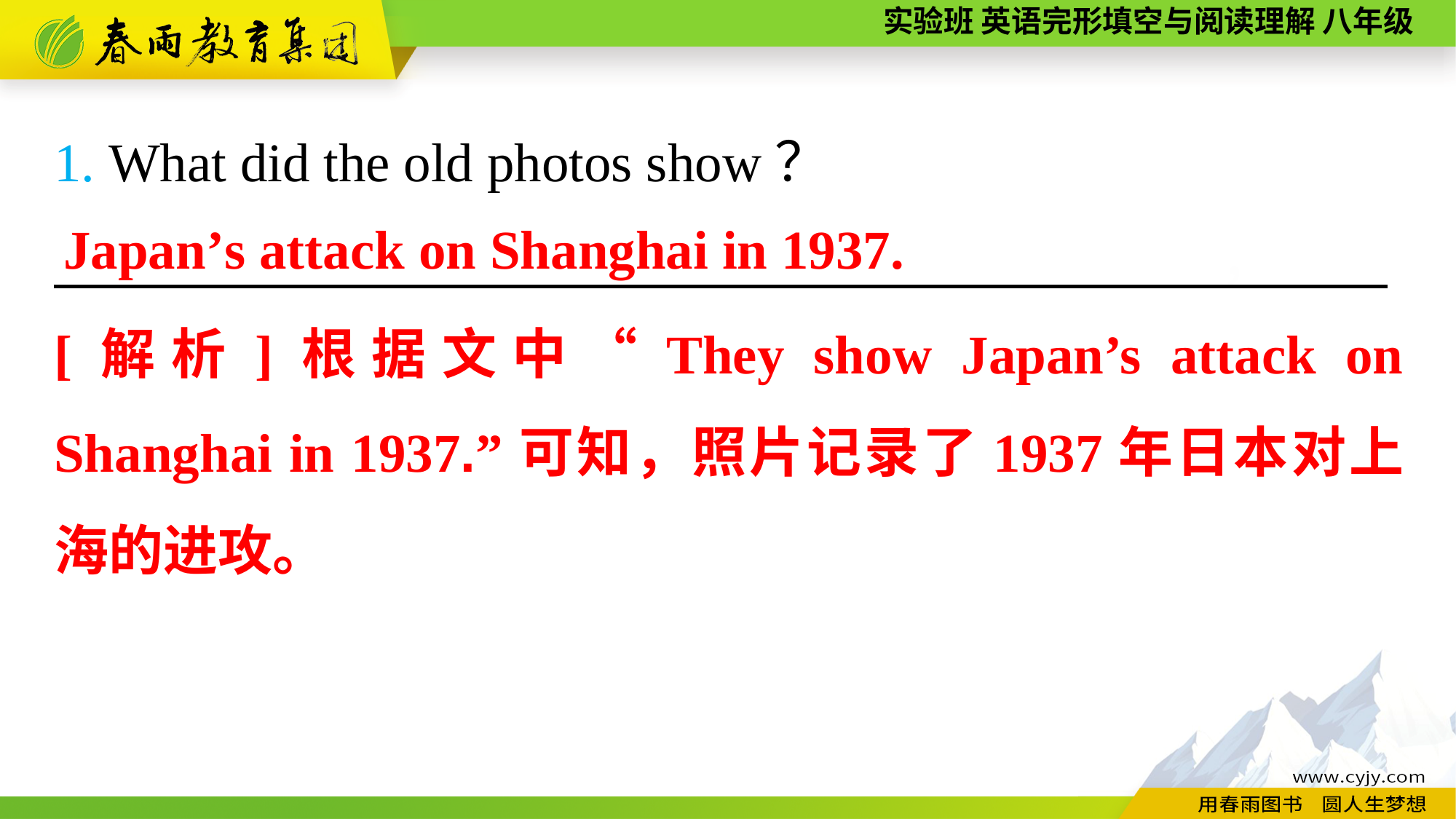

1. What did the old photos show？
　　　　                                                                              ，
Japan’s attack on Shanghai in 1937.
[解析]根据文中“They show Japan’s attack on Shanghai in 1937.”可知，照片记录了1937年日本对上海的进攻。